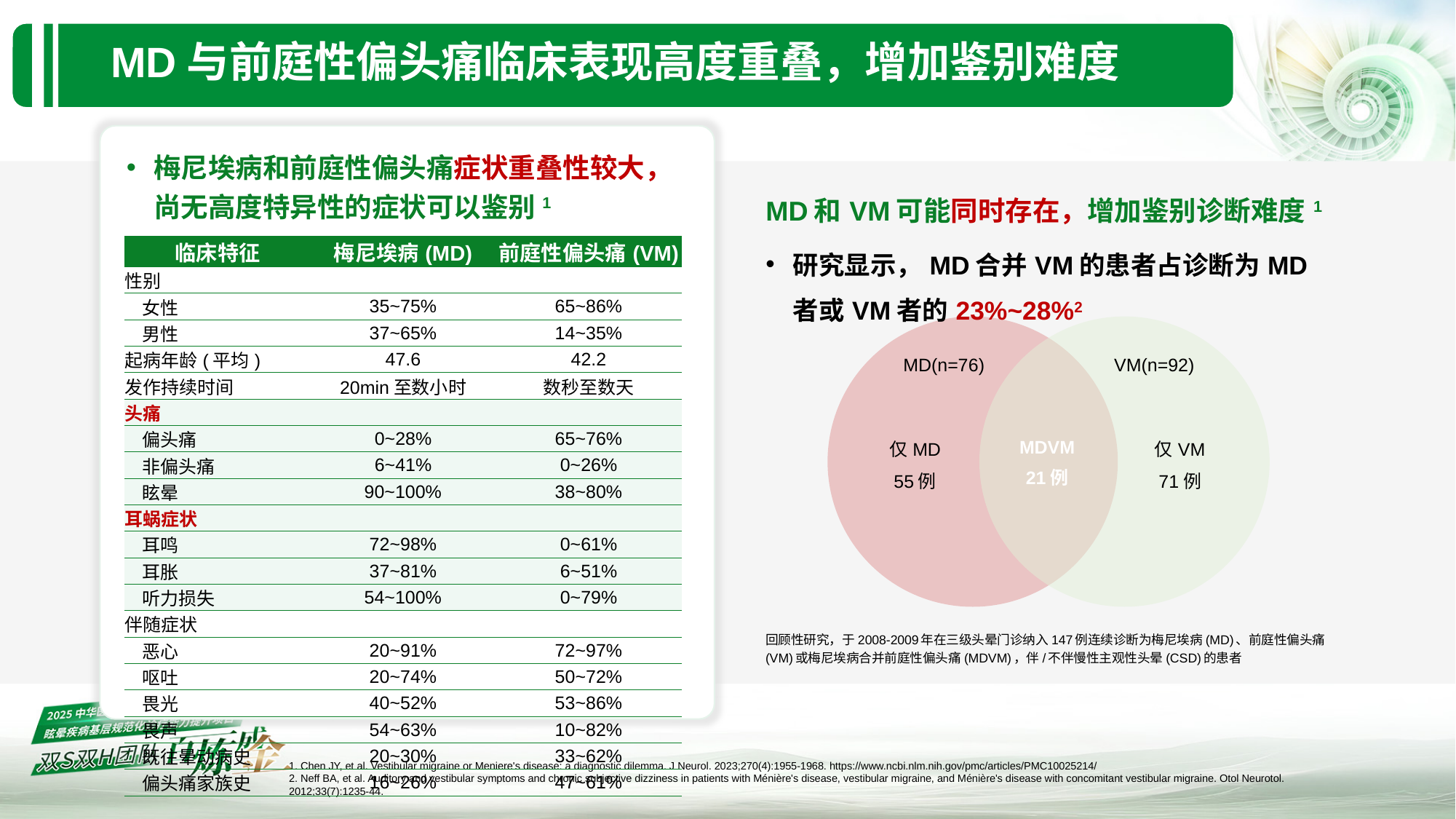

# MD与前庭性偏头痛临床表现高度重叠，增加鉴别难度

梅尼埃病和前庭性偏头痛症状重叠性较大，尚无高度特异性的症状可以鉴别1

MD和VM可能同时存在，增加鉴别诊断难度1
研究显示，MD合并VM的患者占诊断为MD者或VM者的23%~28%2
| 临床特征 | 梅尼埃病(MD) | 前庭性偏头痛(VM) |
| --- | --- | --- |
| 性别 |  |  |
| 女性 | 35~75% | 65~86% |
| 男性 | 37~65% | 14~35% |
| 起病年龄(平均) | 47.6 | 42.2 |
| 发作持续时间 | 20min至数小时 | 数秒至数天 |
| 头痛 |  |  |
| 偏头痛 | 0~28% | 65~76% |
| 非偏头痛 | 6~41% | 0~26% |
| 眩晕 | 90~100% | 38~80% |
| 耳蜗症状 |  |  |
| 耳鸣 | 72~98% | 0~61% |
| 耳胀 | 37~81% | 6~51% |
| 听力损失 | 54~100% | 0~79% |
| 伴随症状 |  |  |
| 恶心 | 20~91% | 72~97% |
| 呕吐 | 20~74% | 50~72% |
| 畏光 | 40~52% | 53~86% |
| 畏声 | 54~63% | 10~82% |
| 既往晕动病史 | 20~30% | 33~62% |
| 偏头痛家族史 | 16~26% | 47~61% |

仅MD
55例
MDVM
21例
仅VM
71例
MD(n=76)
VM(n=92)
回顾性研究，于2008-2009年在三级头晕门诊纳入147例连续诊断为梅尼埃病(MD)、前庭性偏头痛(VM)或梅尼埃病合并前庭性偏头痛(MDVM)，伴/不伴慢性主观性头晕(CSD)的患者
1. Chen JY, et al. Vestibular migraine or Meniere's disease: a diagnostic dilemma. J Neurol. 2023;270(4):1955-1968. https://www.ncbi.nlm.nih.gov/pmc/articles/PMC10025214/
2. Neff BA, et al. Auditory and vestibular symptoms and chronic subjective dizziness in patients with Ménière's disease, vestibular migraine, and Ménière's disease with concomitant vestibular migraine. Otol Neurotol. 2012;33(7):1235-44.